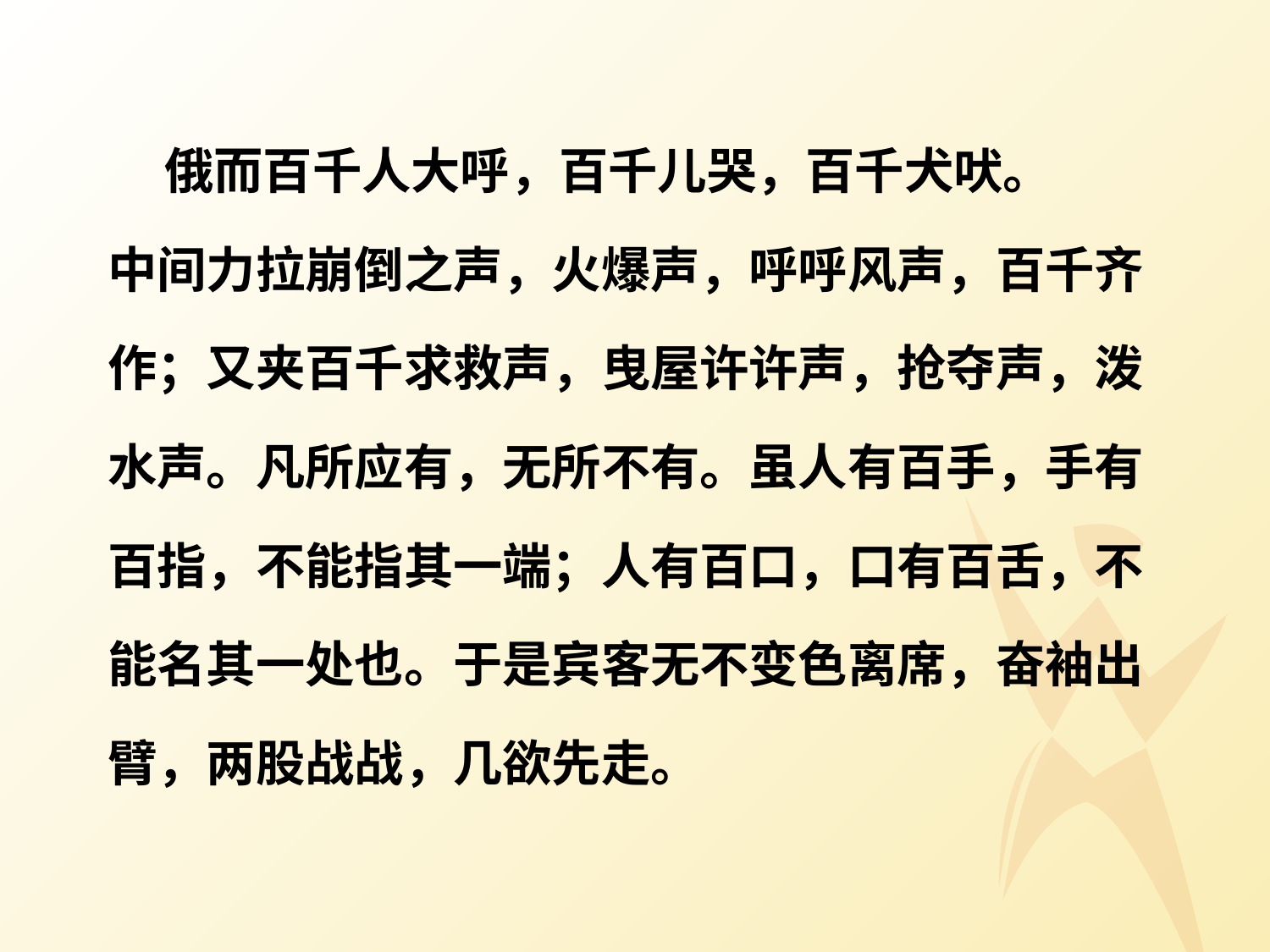

俄而百千人大呼，百千儿哭，百千犬吠。
中间力拉崩倒之声，火爆声，呼呼风声，百千齐
作；又夹百千求救声，曳屋许许声，抢夺声，泼
水声。凡所应有，无所不有。虽人有百手，手有
百指，不能指其一端；人有百口，口有百舌，不
能名其一处也。于是宾客无不变色离席，奋袖出
臂，两股战战，几欲先走。